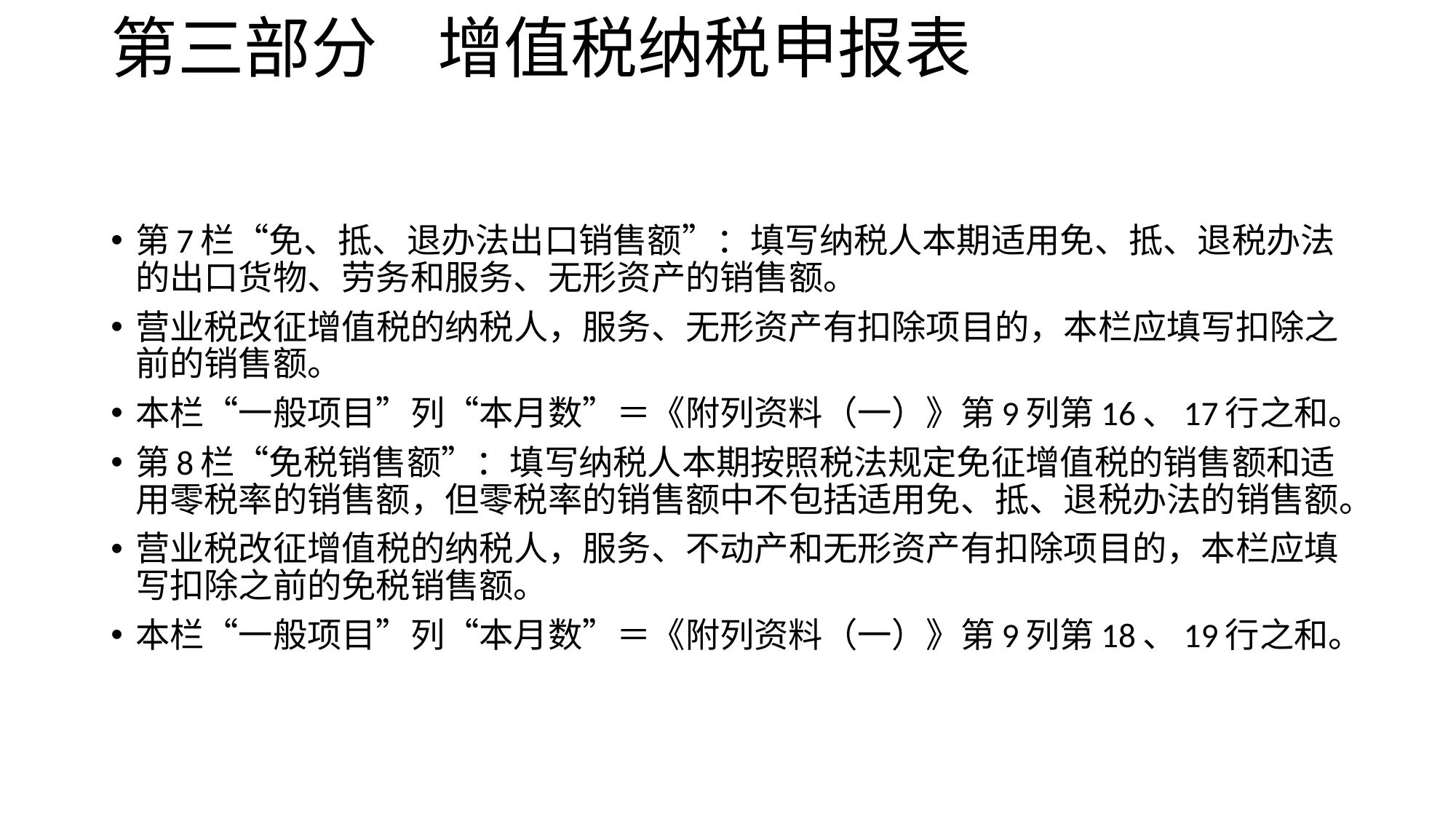

# 第三部分    增值税纳税申报表

第7栏“免、抵、退办法出口销售额”：填写纳税人本期适用免、抵、退税办法的出口货物、劳务和服务、无形资产的销售额。
营业税改征增值税的纳税人，服务、无形资产有扣除项目的，本栏应填写扣除之前的销售额。
本栏“一般项目”列“本月数”＝《附列资料（一）》第9列第16、17行之和。
第8栏“免税销售额”：填写纳税人本期按照税法规定免征增值税的销售额和适用零税率的销售额，但零税率的销售额中不包括适用免、抵、退税办法的销售额。
营业税改征增值税的纳税人，服务、不动产和无形资产有扣除项目的，本栏应填写扣除之前的免税销售额。
本栏“一般项目”列“本月数”＝《附列资料（一）》第9列第18、19行之和。